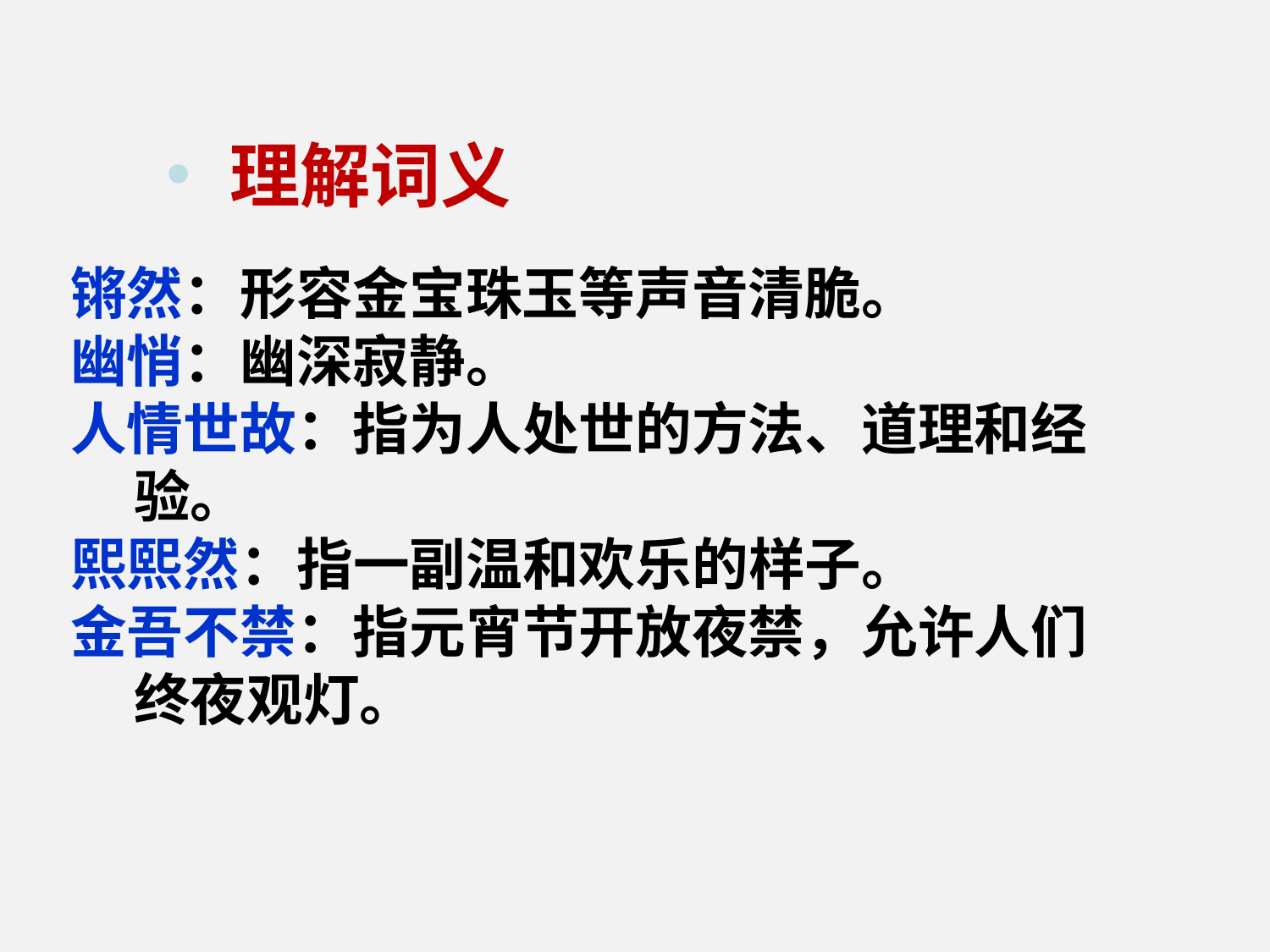

理解词义
锵然：形容金宝珠玉等声音清脆。
幽悄：幽深寂静。
人情世故：指为人处世的方法、道理和经验。
熙熙然：指一副温和欢乐的样子。
金吾不禁：指元宵节开放夜禁，允许人们终夜观灯。